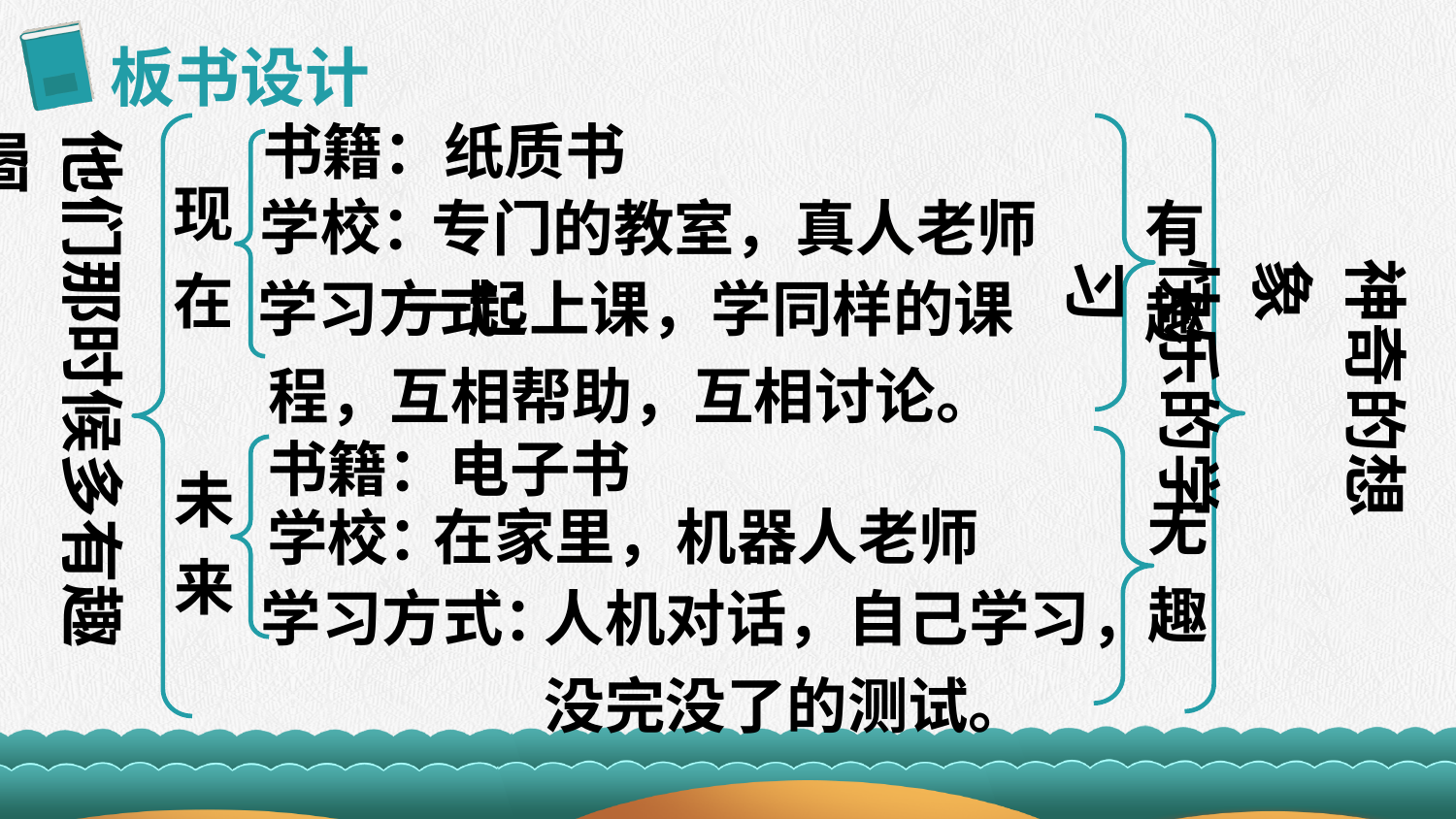

板书设计
书籍：纸质书
他们那时候多有趣啊

现在
学校：
专门的教室，真人老师
有趣
神奇的想象
快乐的学习
学习方式：
         一起上课，学同样的课程，互相帮助，互相讨论。
书籍：电子书

未来
无趣
在家里，机器人老师
学校：
学习方式：
人机对话，自己学习，没完没了的测试。